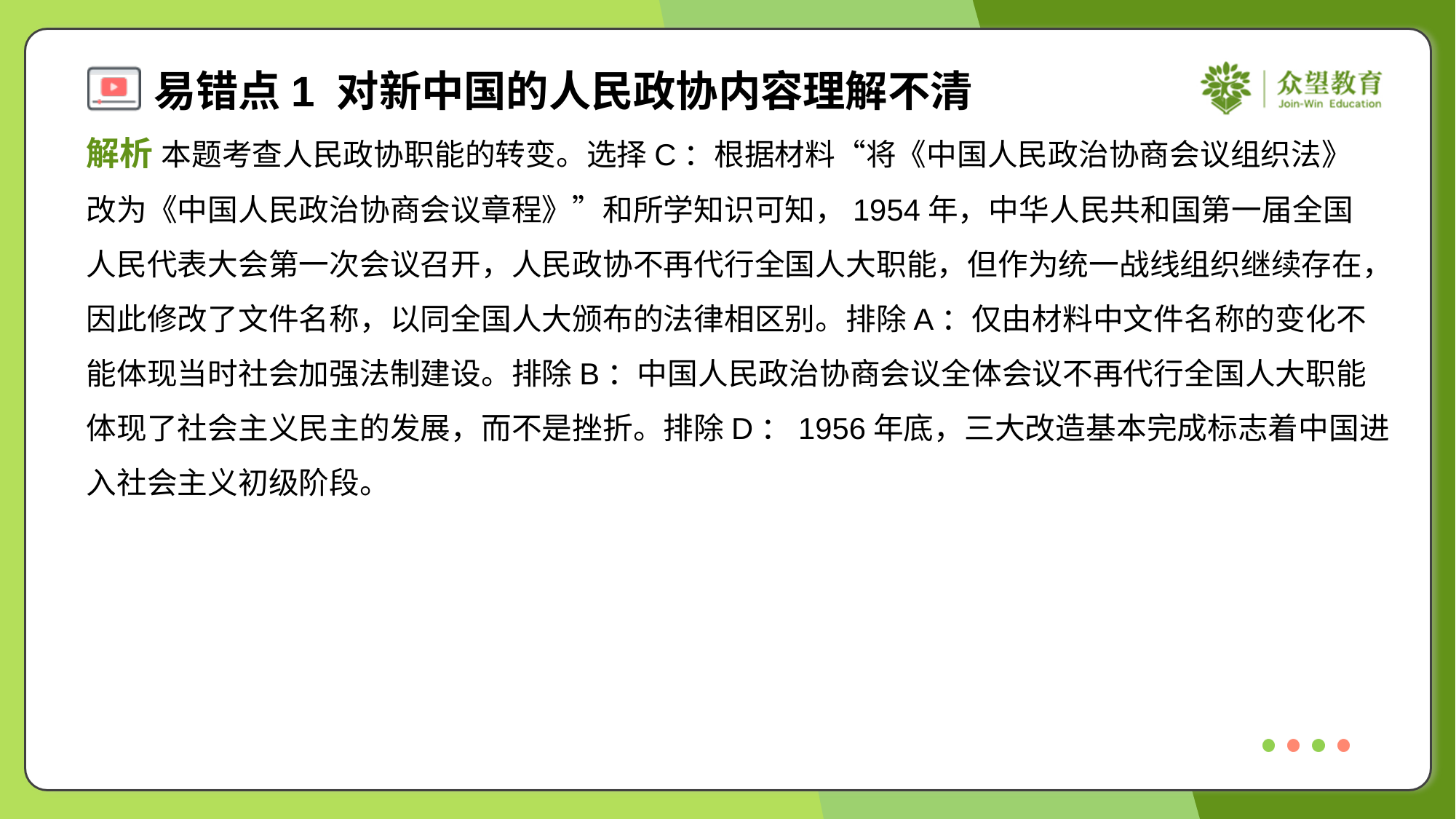

解析 本题考查人民政协职能的转变。选择C：根据材料“将《中国人民政治协商会议组织法》
改为《中国人民政治协商会议章程》”和所学知识可知，1954年，中华人民共和国第一届全国
人民代表大会第一次会议召开，人民政协不再代行全国人大职能，但作为统一战线组织继续存在，
因此修改了文件名称，以同全国人大颁布的法律相区别。排除A：仅由材料中文件名称的变化不
能体现当时社会加强法制建设。排除B：中国人民政治协商会议全体会议不再代行全国人大职能
体现了社会主义民主的发展，而不是挫折。排除D：1956年底，三大改造基本完成标志着中国进
入社会主义初级阶段。